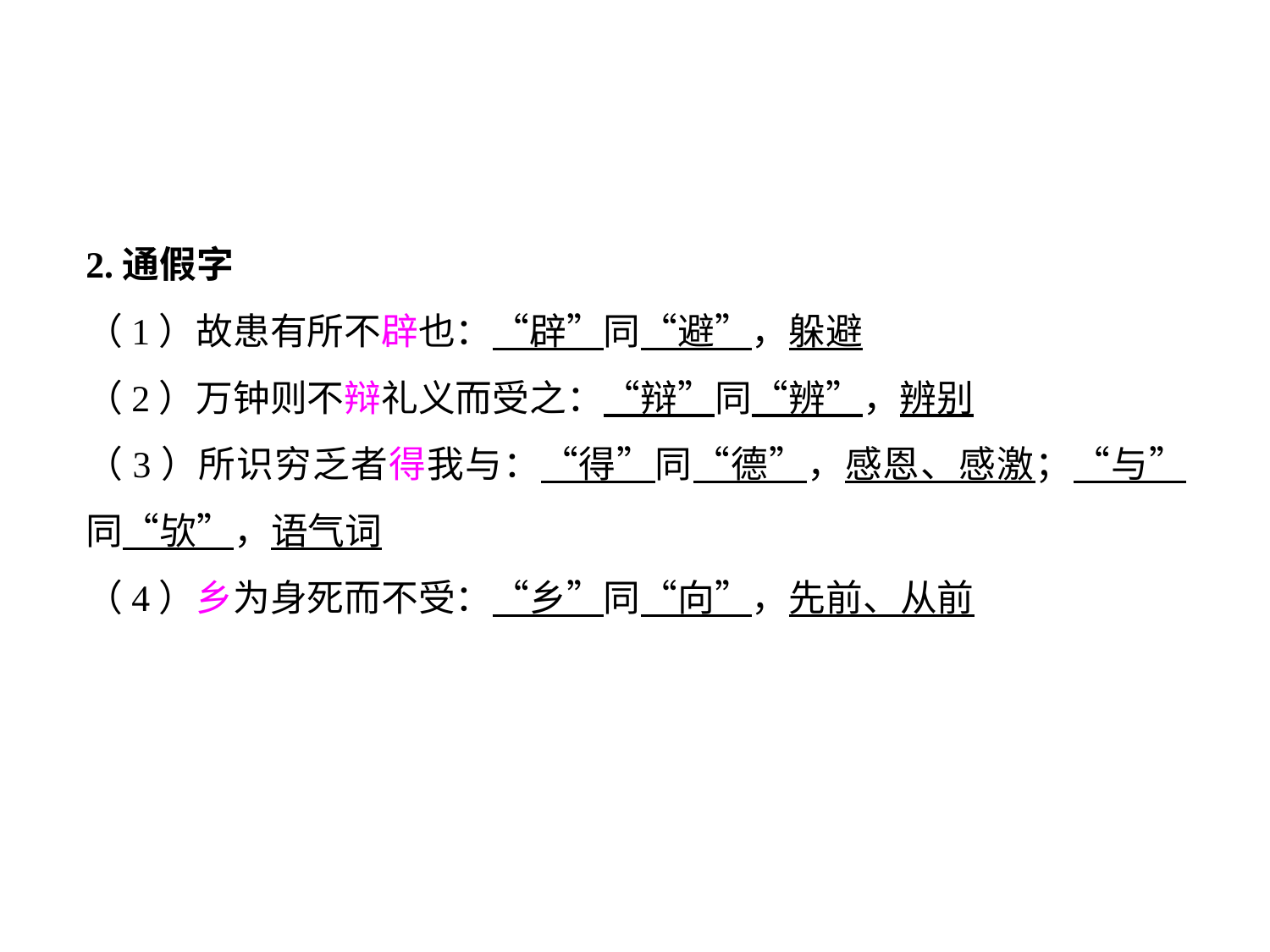

2.通假字
（1）故患有所不辟也：“辟”同“避”，躲避
（2）万钟则不辩礼义而受之：“辩”同“辨”，辨别
（3）所识穷乏者得我与：“得”同“德”，感恩、感激；“与”同“欤”，语气词
（4）乡为身死而不受：“乡”同“向”，先前、从前